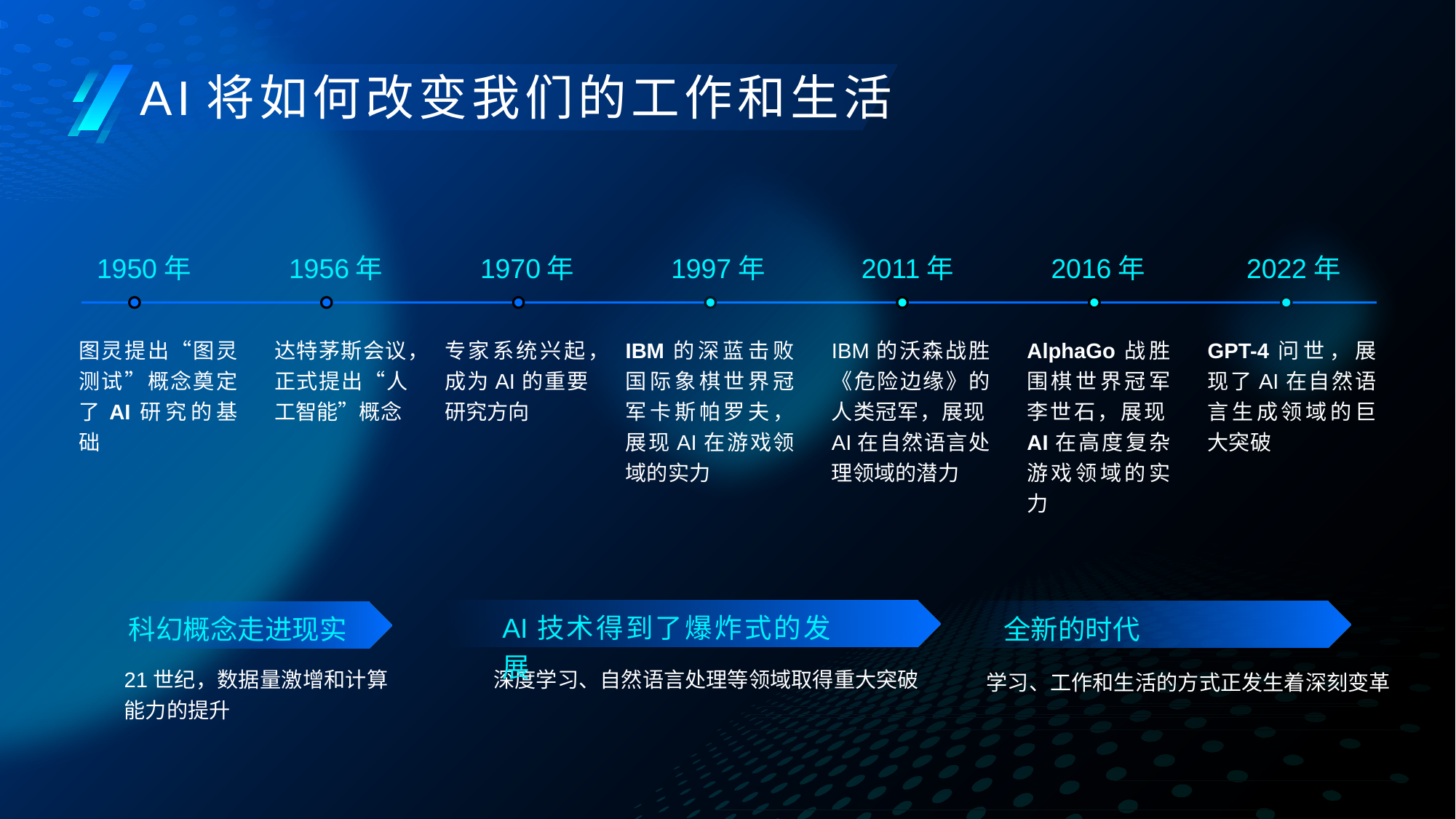

AI将如何改变我们的工作和生活

1950年
1956年
1970年
1997年
2011年
2016年
2022年

图灵提出“图灵测试”概念奠定了AI研究的基础
达特茅斯会议，正式提出“人工智能”概念
专家系统兴起，成为AI的重要研究方向
IBM的深蓝击败国际象棋世界冠军卡斯帕罗夫，展现AI在游戏领域的实力
IBM的沃森战胜《危险边缘》的人类冠军，展现AI在自然语言处理领域的潜力
AlphaGo战胜围棋世界冠军李世石，展现AI在高度复杂游戏领域的实力
GPT-4问世，展现了AI在自然语言生成领域的巨大突破
AI技术得到了爆炸式的发展
深度学习、自然语言处理等领域取得重大突破
全新的时代
科幻概念走进现实

21世纪，数据量激增和计算能力的提升
学习、工作和生活的方式正发生着深刻变革